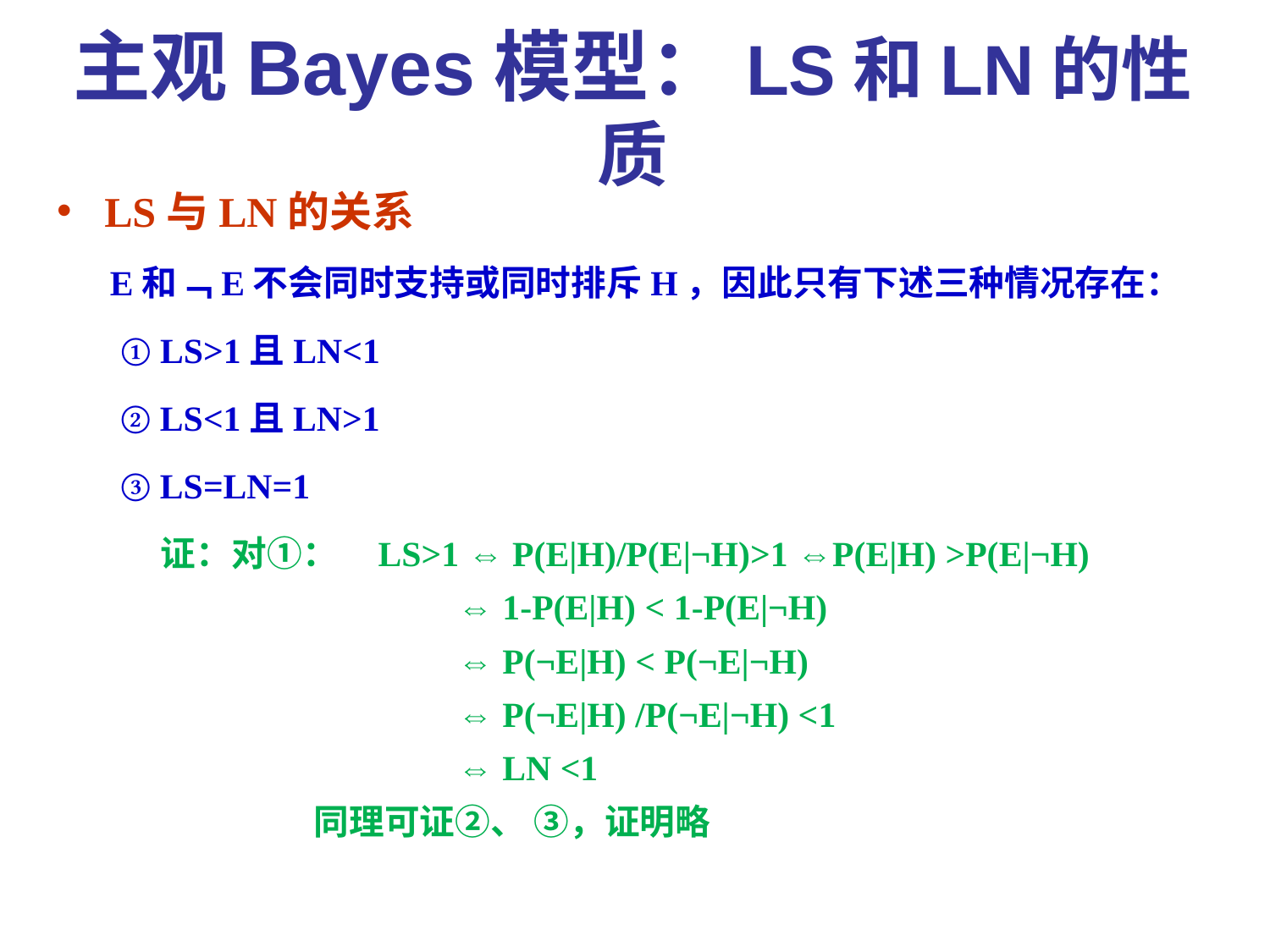

主观Bayes模型：LS和LN的性质

LS与LN的关系
      E和﹁E不会同时支持或同时排斥H，因此只有下述三种情况存在：
① LS>1且LN<1
② LS<1且LN>1
③ LS=LN=1
    证：对①：    LS>1 ⇔ P(E|H)/P(E|¬H)>1 ⇔P(E|H) >P(E|¬H)
                                      ⇔ 1-P(E|H) < 1-P(E|¬H)
                                      ⇔ P(¬E|H) < P(¬E|¬H)
                                      ⇔ P(¬E|H) /P(¬E|¬H) <1
                                      ⇔ LN <1
                       同理可证②、 ③，证明略